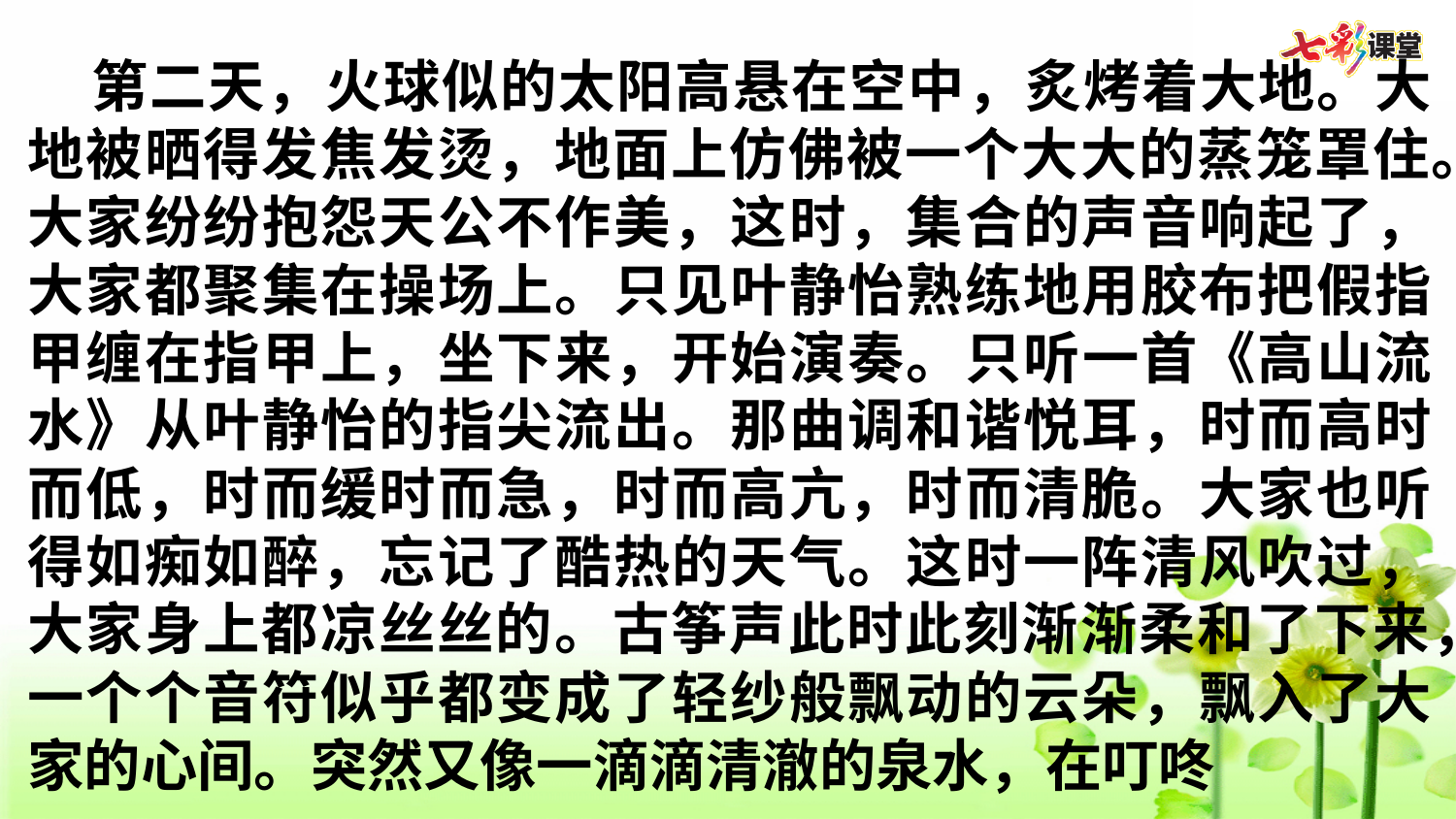

第二天，火球似的太阳高悬在空中，炙烤着大地。大地被晒得发焦发烫，地面上仿佛被一个大大的蒸笼罩住。大家纷纷抱怨天公不作美，这时，集合的声音响起了，大家都聚集在操场上。只见叶静怡熟练地用胶布把假指甲缠在指甲上，坐下来，开始演奏。只听一首《高山流水》从叶静怡的指尖流出。那曲调和谐悦耳，时而高时而低，时而缓时而急，时而高亢，时而清脆。大家也听得如痴如醉，忘记了酷热的天气。这时一阵清风吹过，大家身上都凉丝丝的。古筝声此时此刻渐渐柔和了下来，一个个音符似乎都变成了轻纱般飘动的云朵，飘入了大家的心间。突然又像一滴滴清澈的泉水，在叮咚